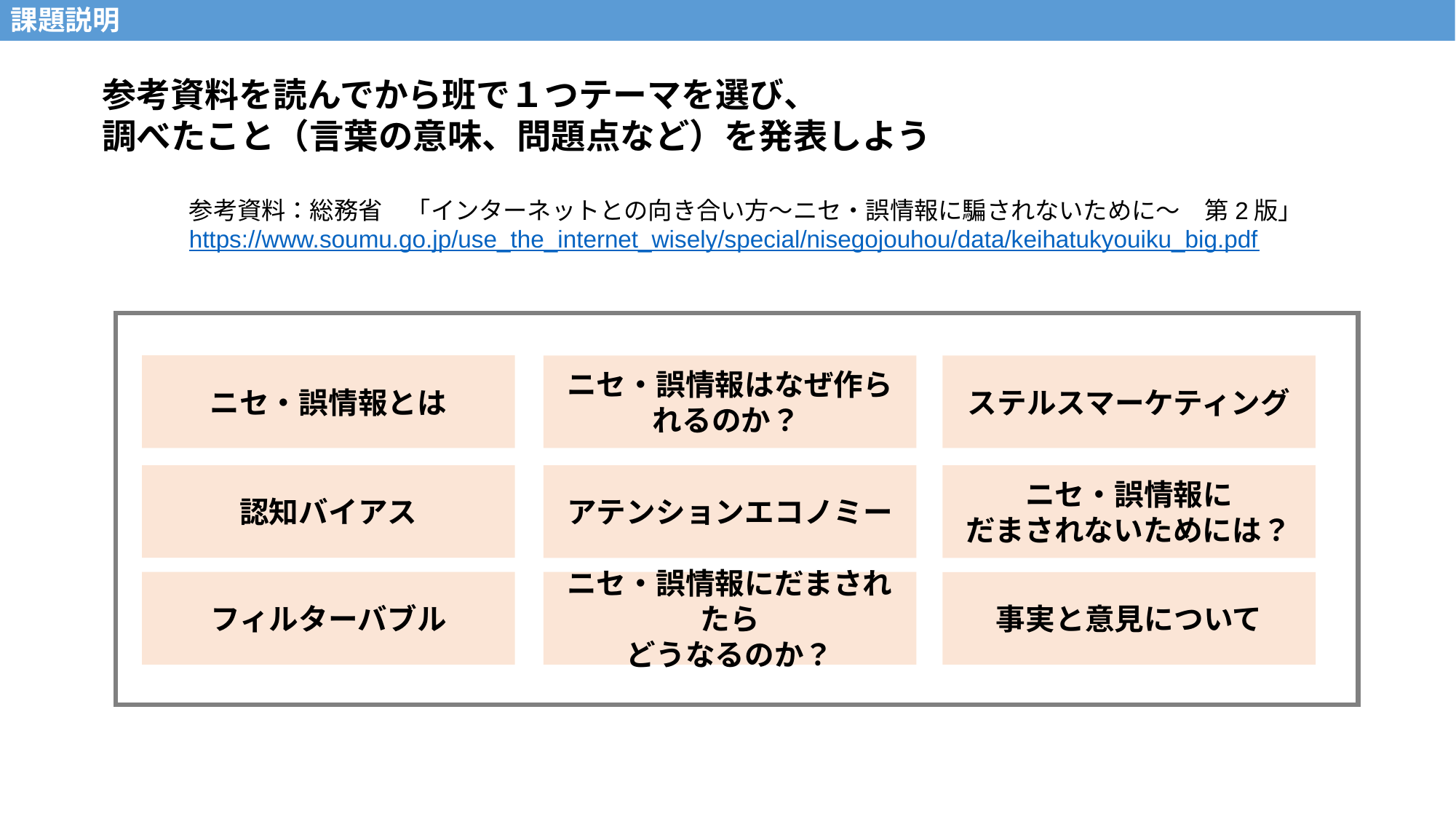

課題説明
参考資料を読んでから班で１つテーマを選び、
調べたこと（言葉の意味、問題点など）を発表しよう
参考資料：総務省　「インターネットとの向き合い方～ニセ・誤情報に騙されないために～　第2版」
https://www.soumu.go.jp/use_the_internet_wisely/special/nisegojouhou/data/keihatukyouiku_big.pdf

ニセ・誤情報とは
ニセ・誤情報はなぜ作られるのか？
ステルスマーケティング
認知バイアス
ニセ・誤情報に
だまされないためには？
アテンションエコノミー
ニセ・誤情報にだまされたら
どうなるのか？
フィルターバブル
事実と意見について